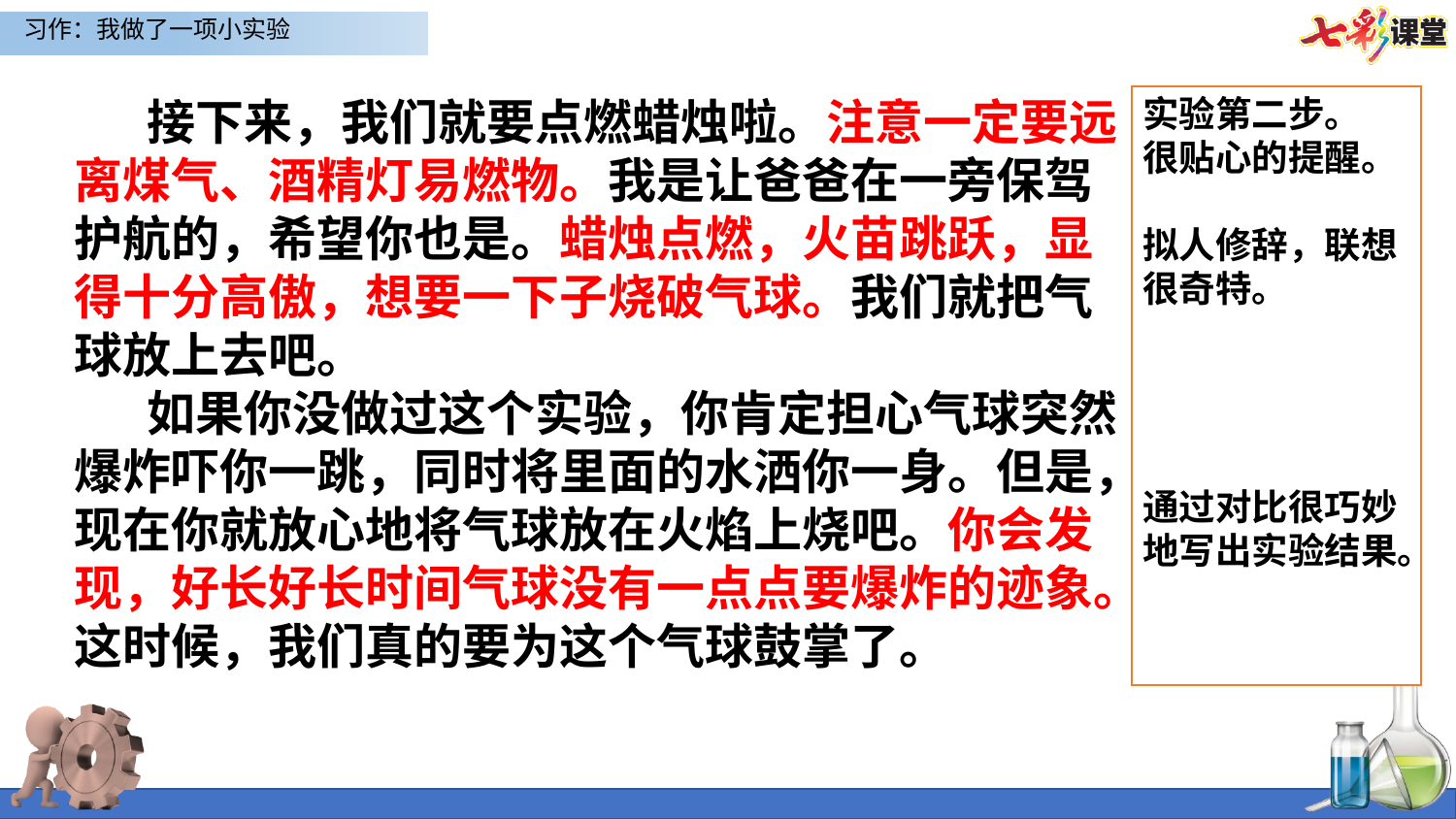

接下来，我们就要点燃蜡烛啦。注意一定要远离煤气、酒精灯易燃物。我是让爸爸在一旁保驾护航的，希望你也是。蜡烛点燃，火苗跳跃，显得十分高傲，想要一下子烧破气球。我们就把气球放上去吧。
如果你没做过这个实验，你肯定担心气球突然爆炸吓你一跳，同时将里面的水洒你一身。但是，现在你就放心地将气球放在火焰上烧吧。你会发现，好长好长时间气球没有一点点要爆炸的迹象。这时候，我们真的要为这个气球鼓掌了。
实验第二步。
很贴心的提醒。

拟人修辞，联想很奇特。

通过对比很巧妙地写出实验结果。